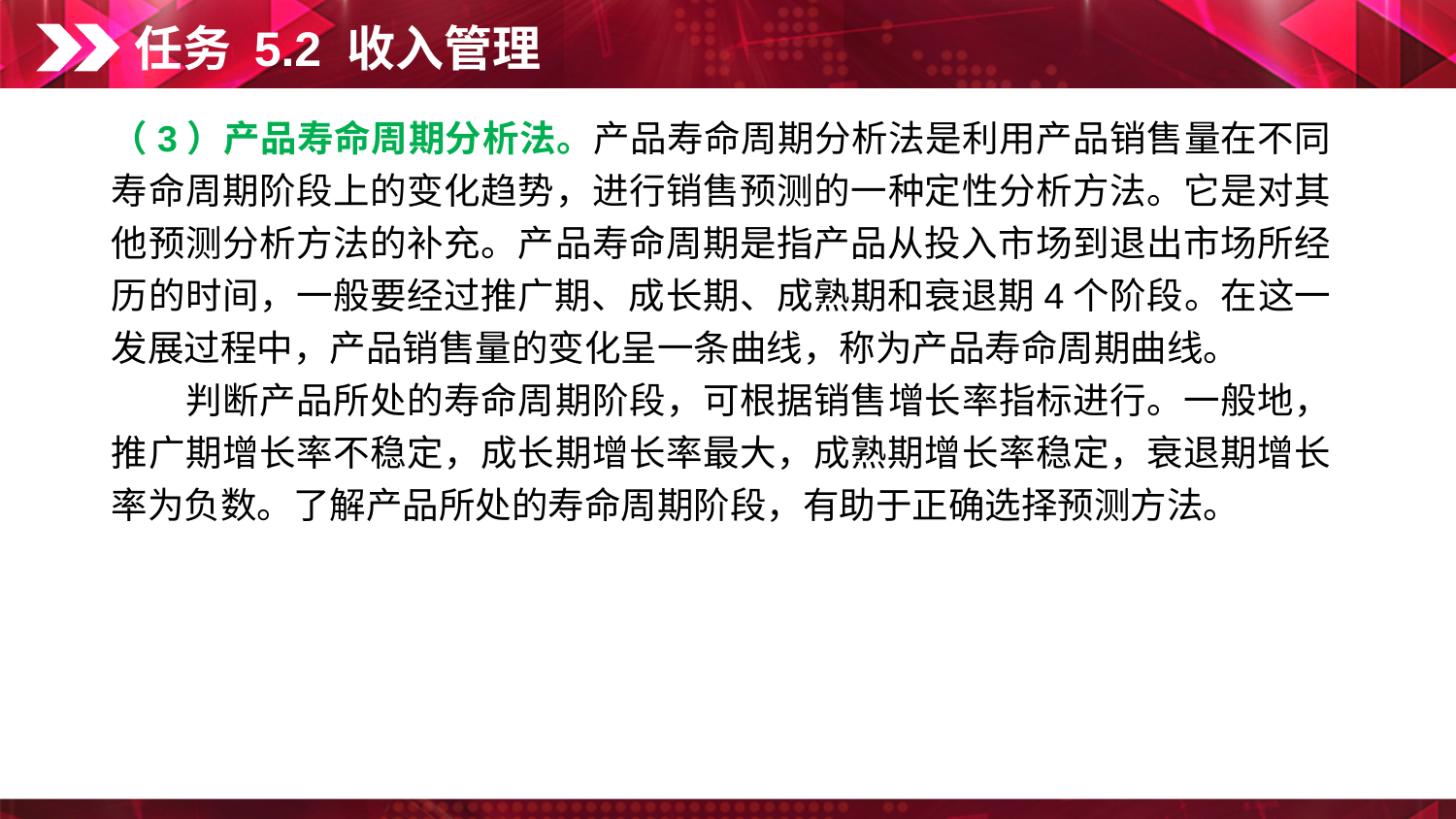

任务 5.2 收入管理

（3）产品寿命周期分析法。产品寿命周期分析法是利用产品销售量在不同寿命周期阶段上的变化趋势，进行销售预测的一种定性分析方法。它是对其他预测分析方法的补充。产品寿命周期是指产品从投入市场到退出市场所经历的时间，一般要经过推广期、成长期、成熟期和衰退期4个阶段。在这一发展过程中，产品销售量的变化呈一条曲线，称为产品寿命周期曲线。
　　判断产品所处的寿命周期阶段，可根据销售增长率指标进行。一般地，推广期增长率不稳定，成长期增长率最大，成熟期增长率稳定，衰退期增长率为负数。了解产品所处的寿命周期阶段，有助于正确选择预测方法。